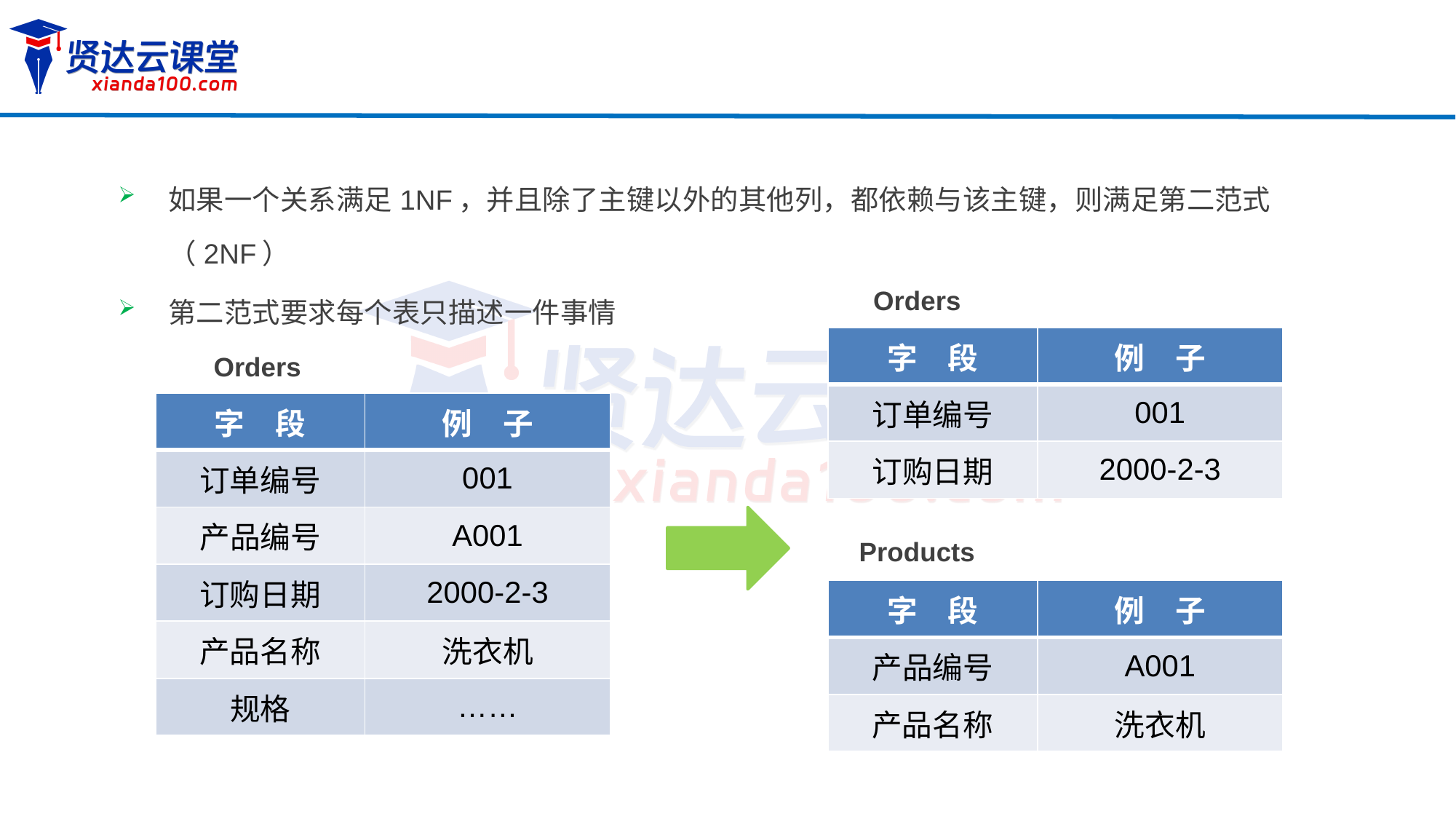

如果一个关系满足1NF，并且除了主键以外的其他列，都依赖与该主键，则满足第二范式（2NF）
第二范式要求每个表只描述一件事情
Orders
| 字　段 | 例　子 |
| --- | --- |
| 订单编号 | 001 |
| 订购日期 | 2000-2-3 |
Orders
| 字　段 | 例　子 |
| --- | --- |
| 订单编号 | 001 |
| 产品编号 | A001 |
| 订购日期 | 2000-2-3 |
| 产品名称 | 洗衣机 |
| 规格 | …… |

Products
| 字　段 | 例　子 |
| --- | --- |
| 产品编号 | A001 |
| 产品名称 | 洗衣机 |